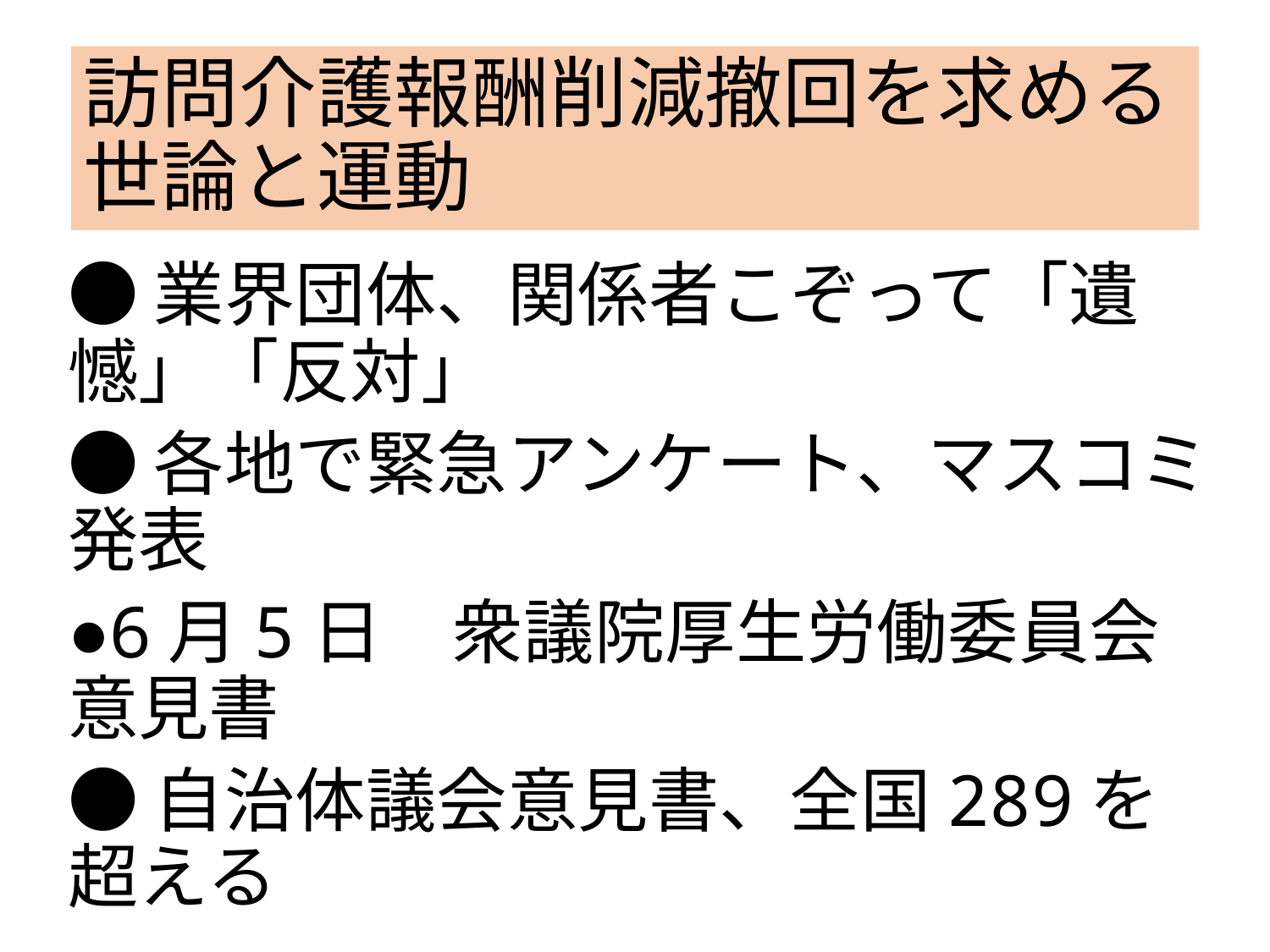

# 訪問介護報酬削減撤回を求める世論と運動
●業界団体、関係者こぞって「遺憾」「反対」
●各地で緊急アンケート、マスコミ発表
●6月5日　衆議院厚生労働委員会意見書
●自治体議会意見書、全国289を超える